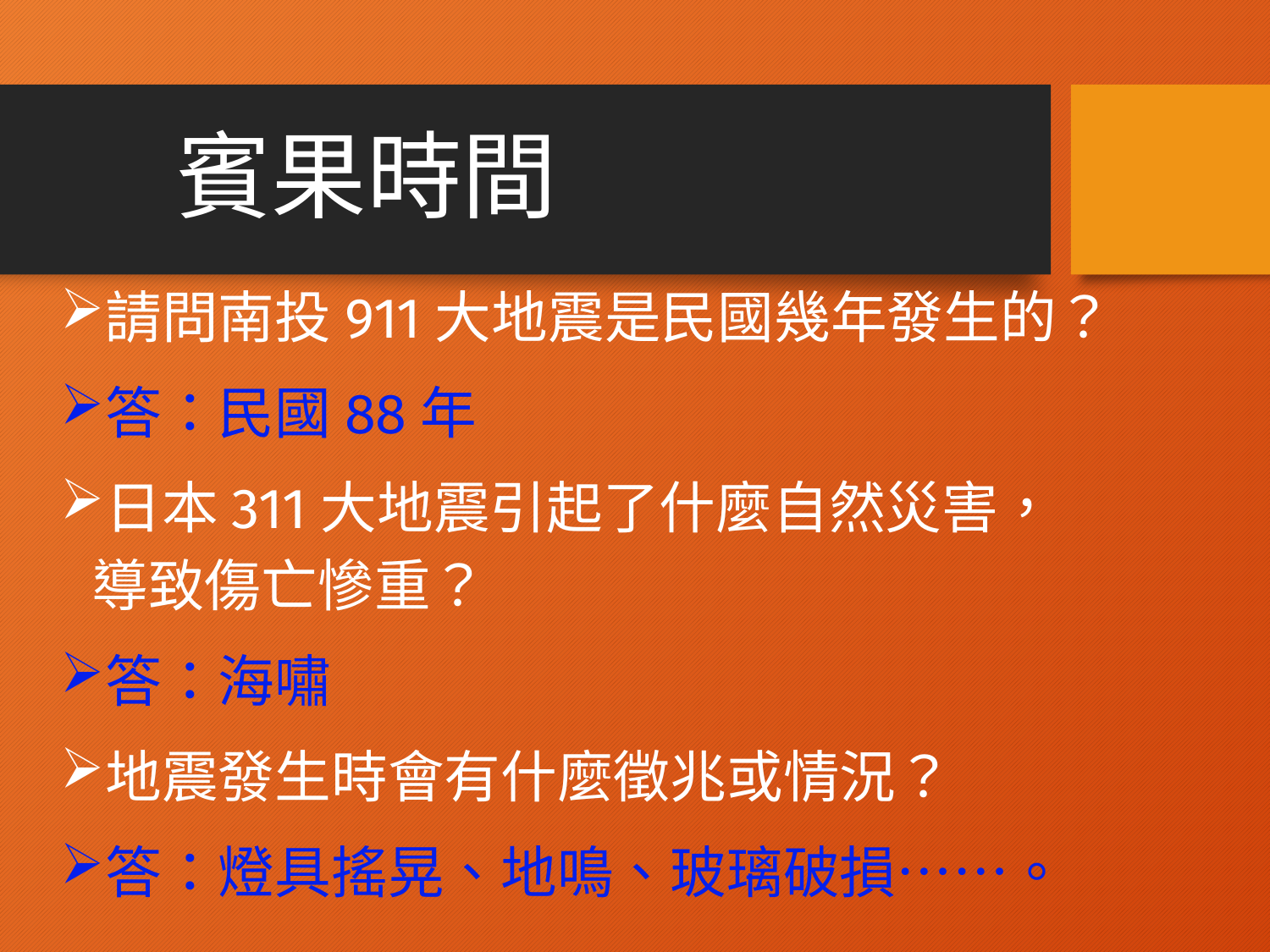

# 賓果時間
請問南投911大地震是民國幾年發生的？
答：民國88年
日本311大地震引起了什麼自然災害，導致傷亡慘重？
答：海嘯
地震發生時會有什麼徵兆或情況？
答：燈具搖晃、地鳴、玻璃破損……。